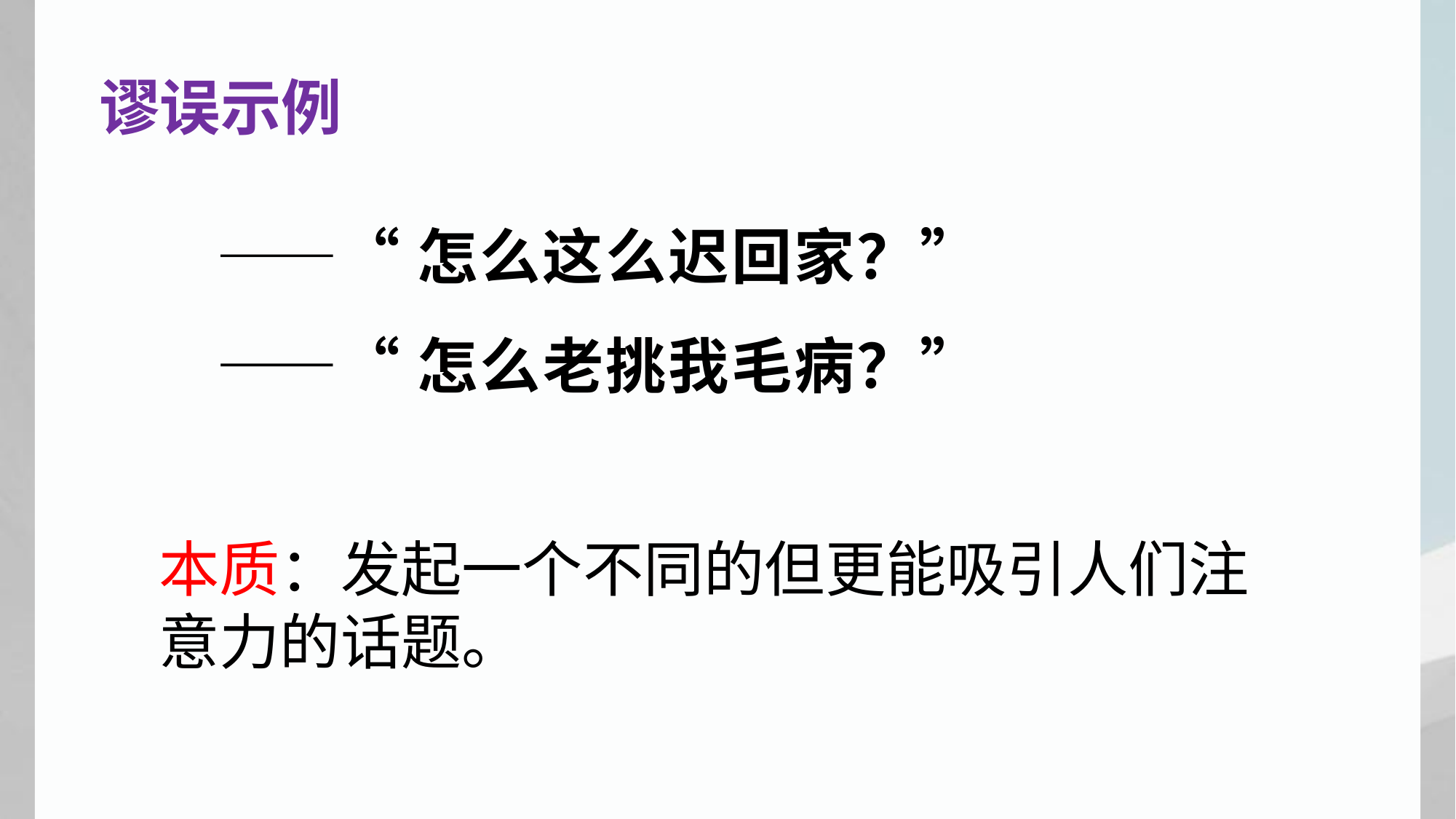

谬误示例
——“怎么这么迟回家？”
——“怎么老挑我毛病？”
本质：发起一个不同的但更能吸引人们注意力的话题。